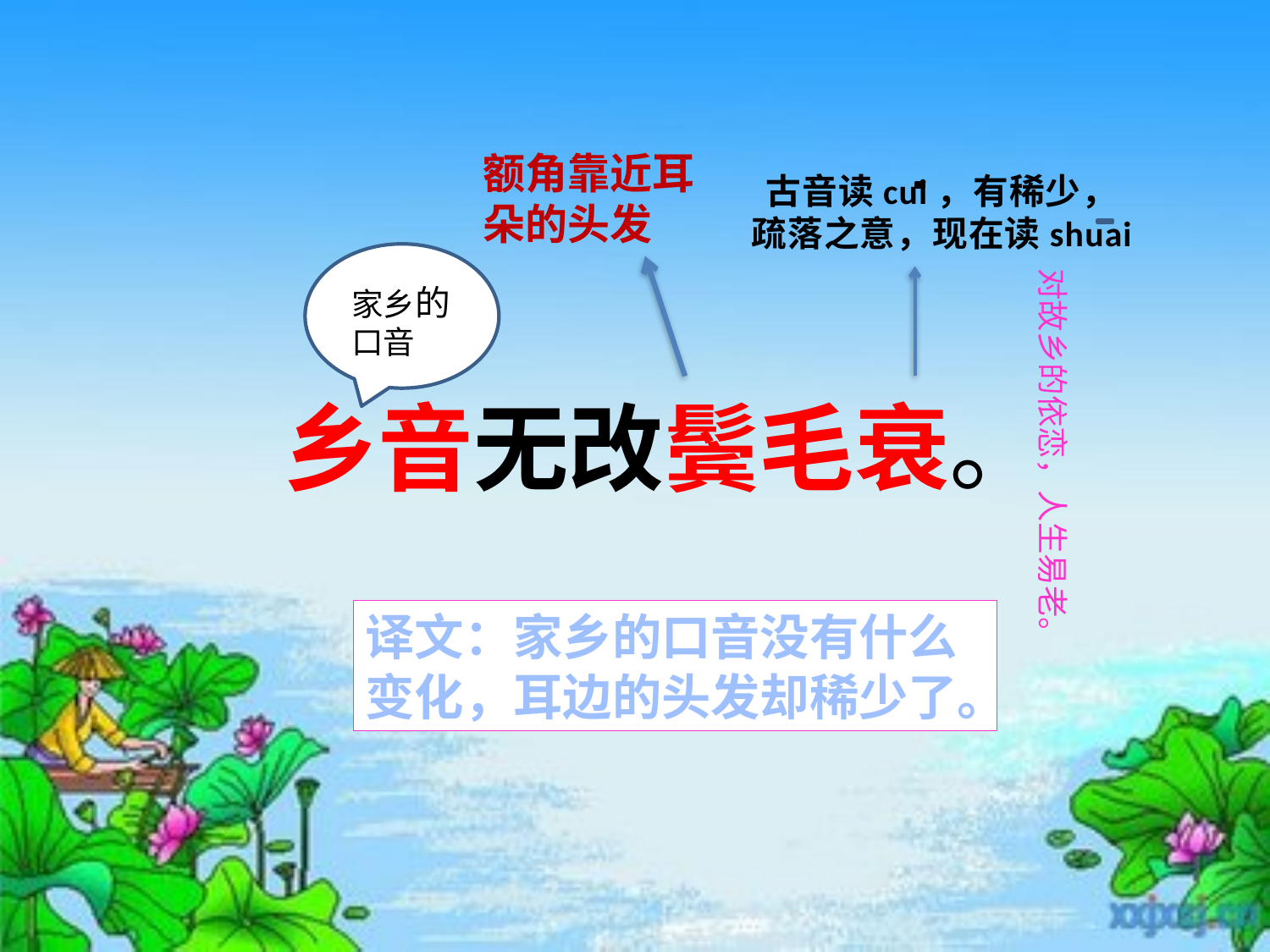

额角靠近耳朵的头发
古音读cui，有稀少，
疏落之意，现在读shuai

对故乡的依恋，人生易老。
家乡的口音
乡音无改鬓毛衰。
译文：家乡的口音没有什么变化，耳边的头发却稀少了。